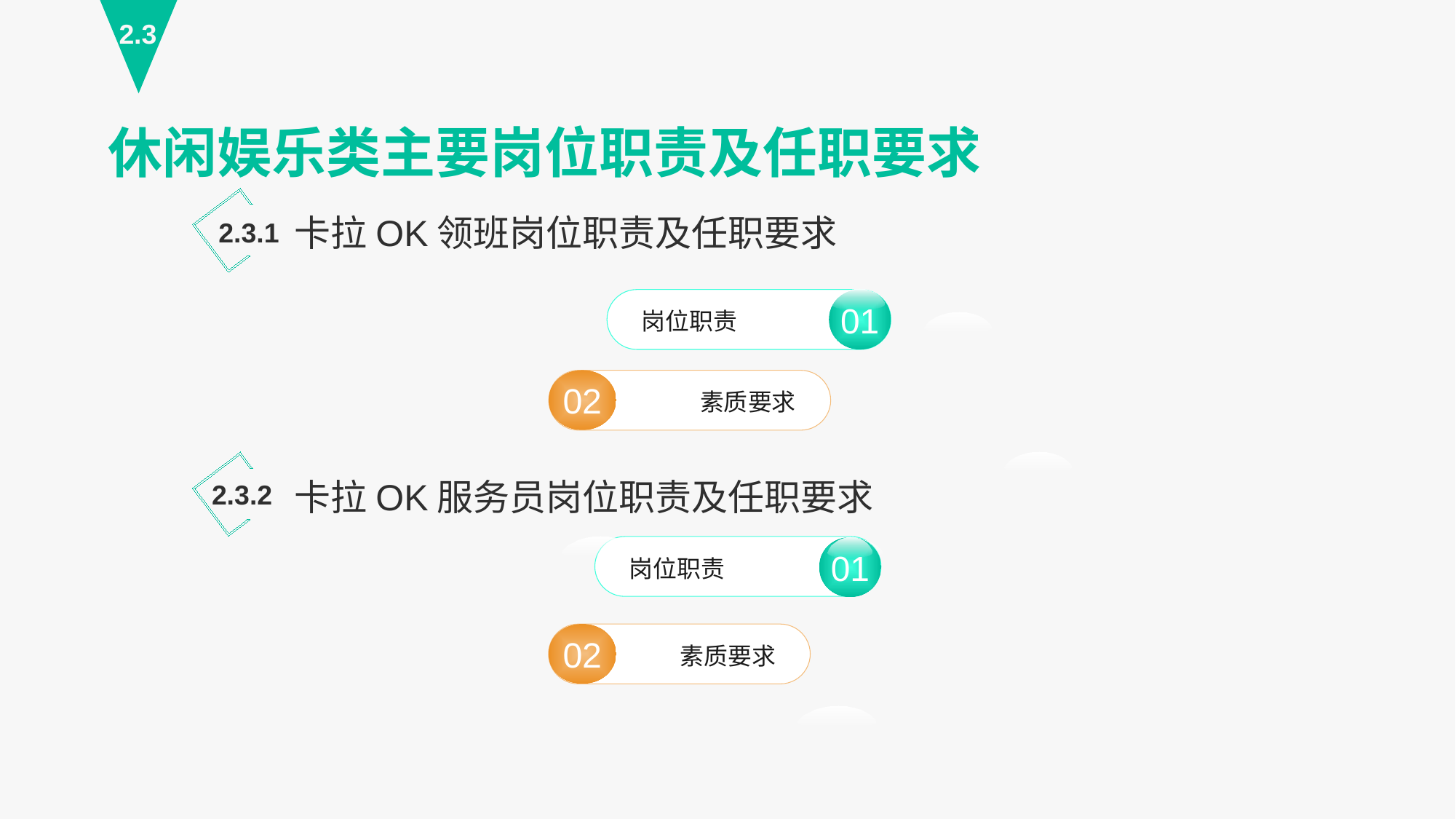

2.3
休闲娱乐类主要岗位职责及任职要求

卡拉OK领班岗位职责及任职要求
2.3.1

01
岗位职责
01

02
素质要求

卡拉OK服务员岗位职责及任职要求
2.3.2

岗位职责

02
素质要求